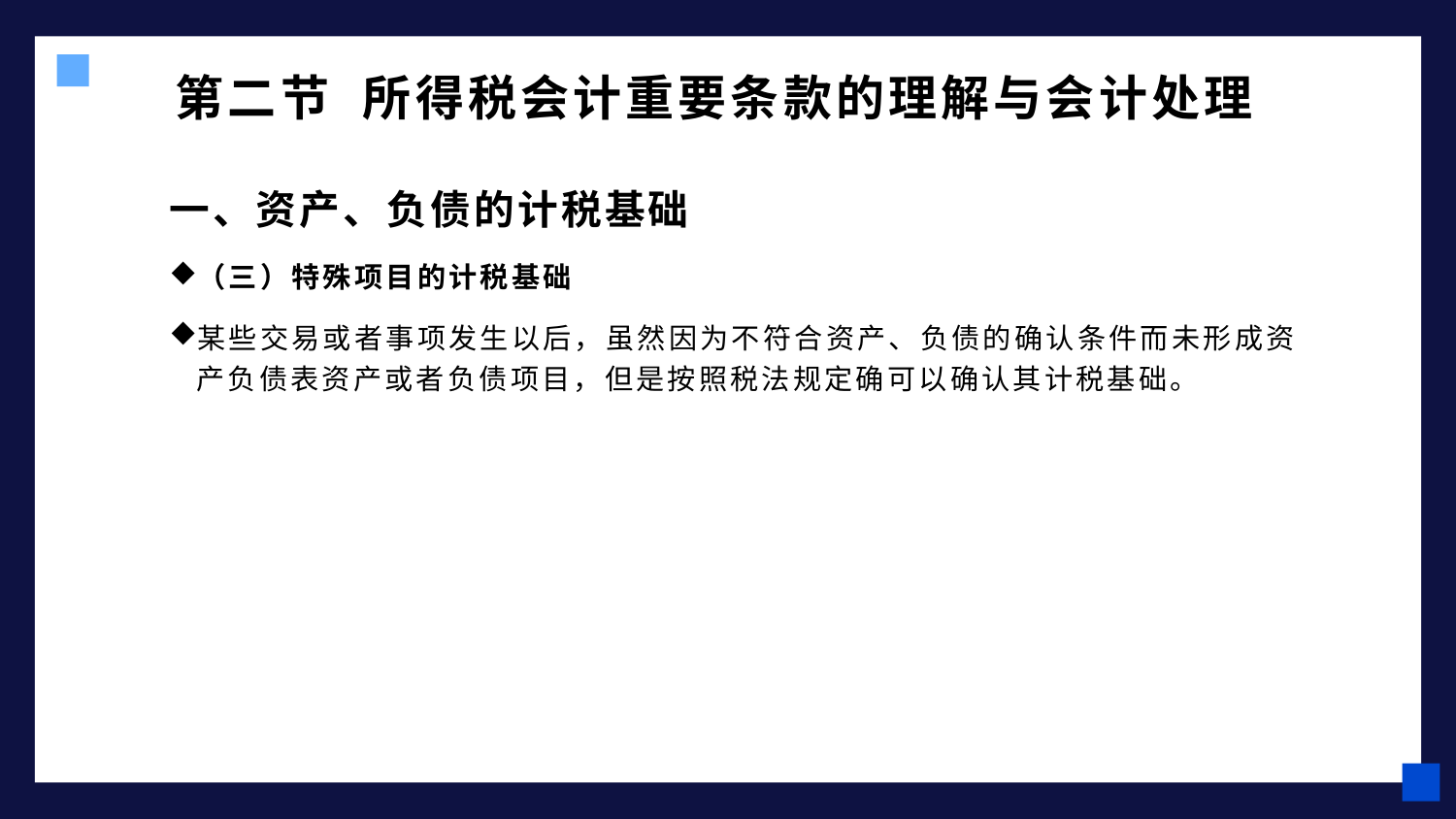

# 第二节  所得税会计重要条款的理解与会计处理
一、资产、负债的计税基础
（三）特殊项目的计税基础
某些交易或者事项发生以后，虽然因为不符合资产、负债的确认条件而未形成资产负债表资产或者负债项目，但是按照税法规定确可以确认其计税基础。